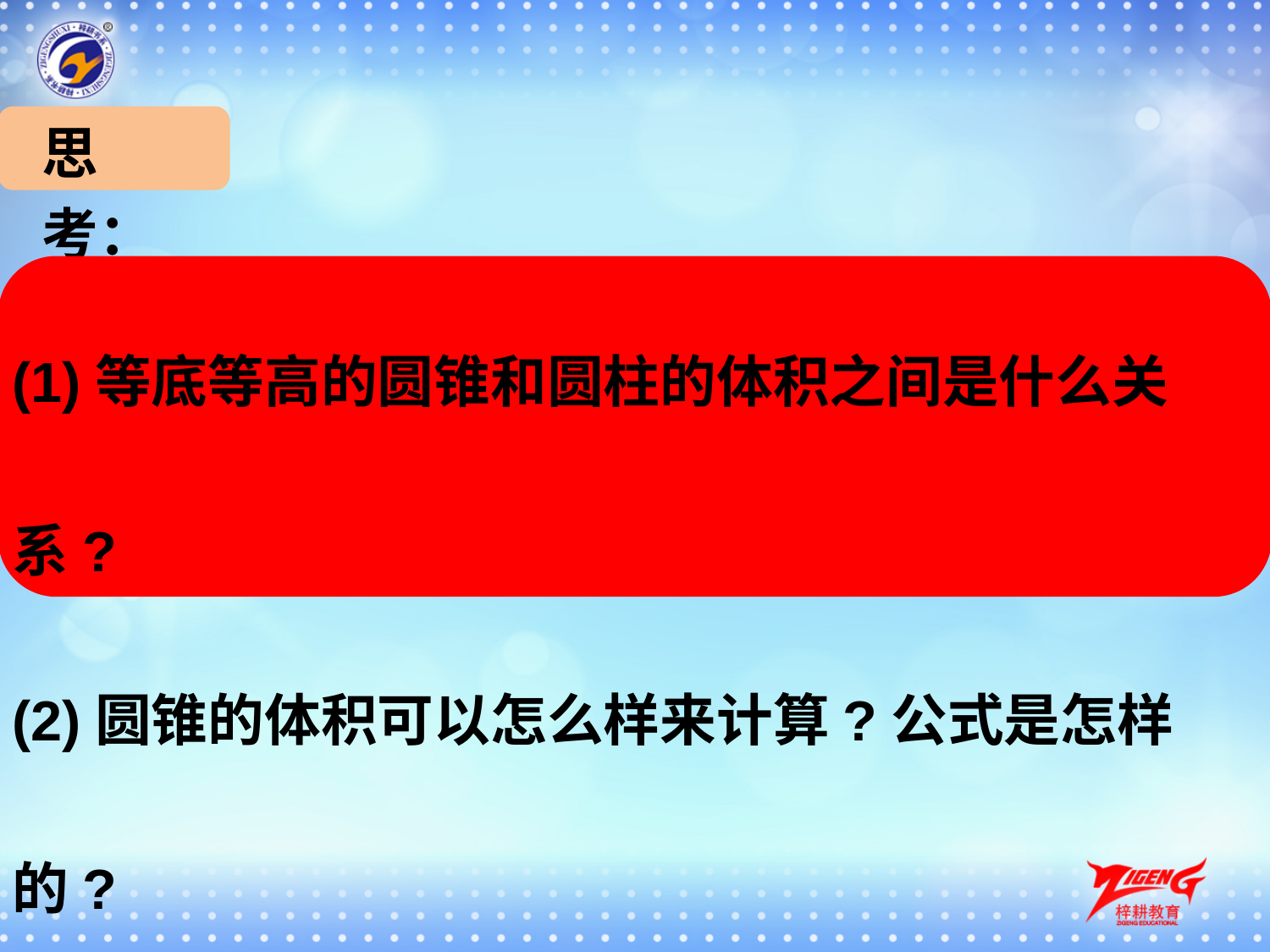

思考：

(1)等底等高的圆锥和圆柱的体积之间是什么关系?
(2)圆锥的体积可以怎么样来计算?公式是怎样的?